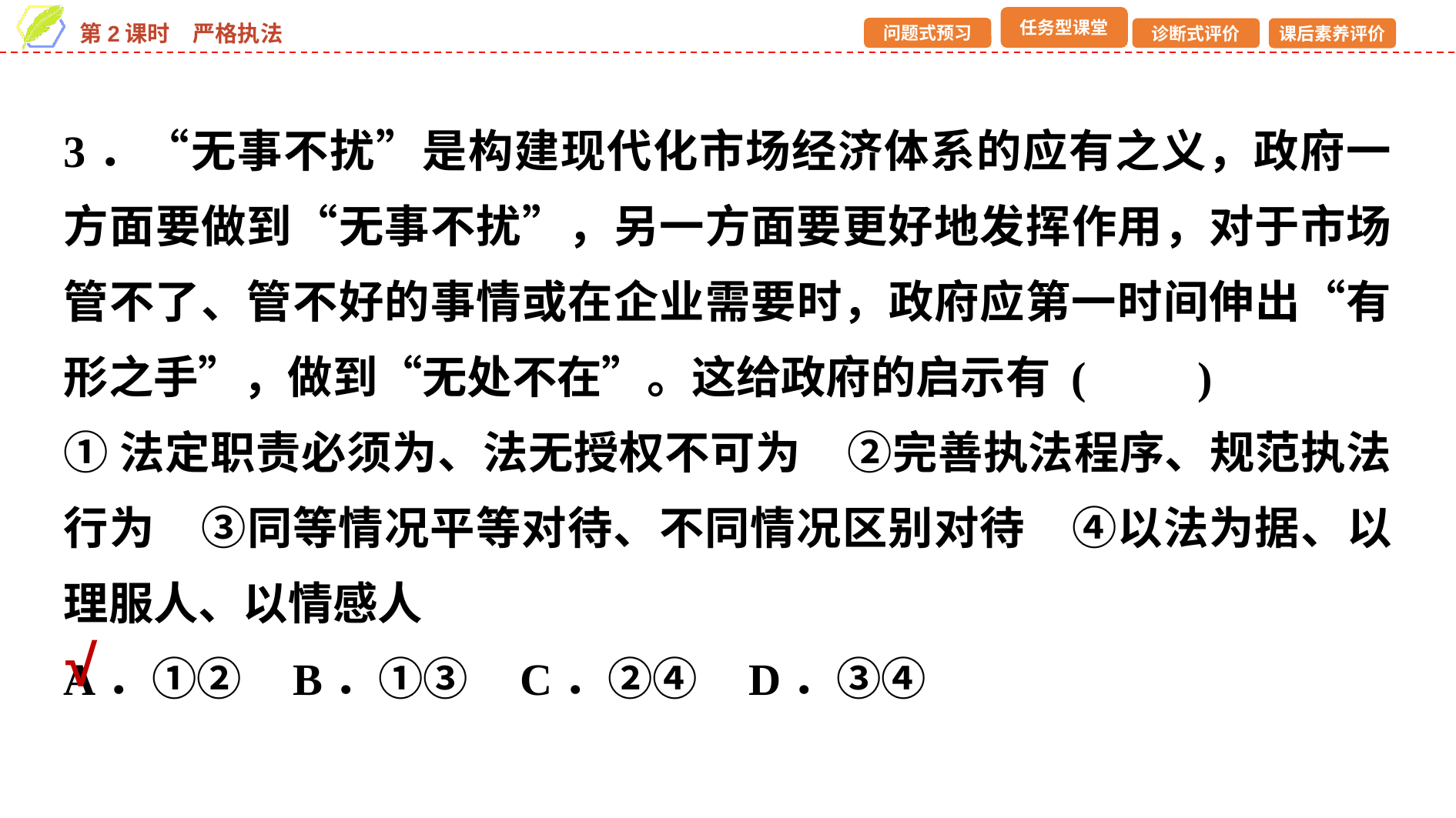

3．“无事不扰”是构建现代化市场经济体系的应有之义，政府一方面要做到“无事不扰”，另一方面要更好地发挥作用，对于市场管不了、管不好的事情或在企业需要时，政府应第一时间伸出“有形之手”，做到“无处不在”。这给政府的启示有 (　　)
①法定职责必须为、法无授权不可为　②完善执法程序、规范执法行为　③同等情况平等对待、不同情况区别对待　④以法为据、以理服人、以情感人
A．①②    B．①③    C．②④    D．③④
√